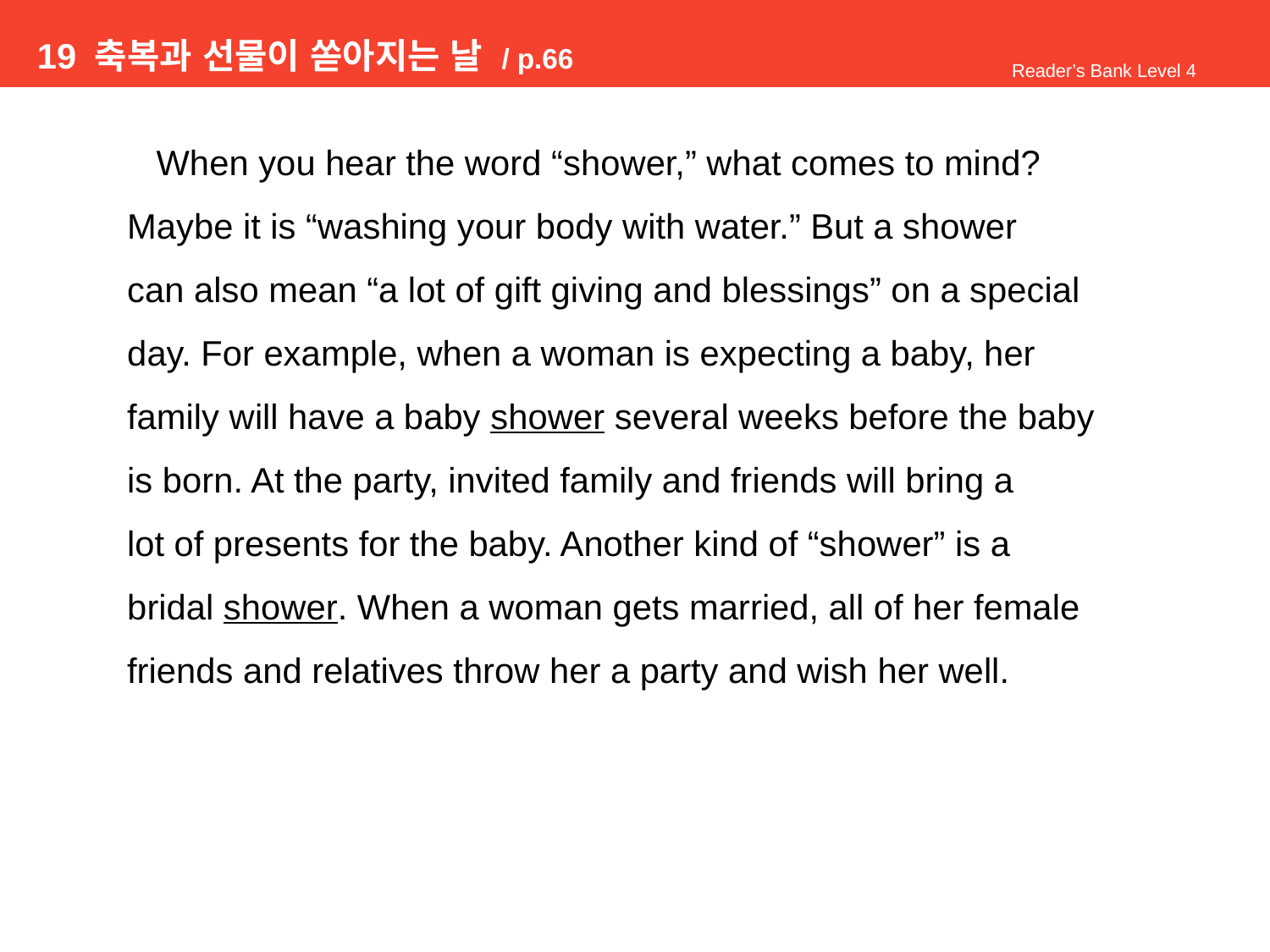

# 19 축복과 선물이 쏟아지는 날 / p.66
Reader’s Bank Level 4

   When you hear the word “shower,” what comes to mind?
Maybe it is “washing your body with water.” But a shower
can also mean “a lot of gift giving and blessings” on a special
day. For example, when a woman is expecting a baby, her
family will have a baby shower several weeks before the baby
is born. At the party, invited family and friends will bring a
lot of presents for the baby. Another kind of “shower” is a
bridal shower. When a woman gets married, all of her female
friends and relatives throw her a party and wish her well.